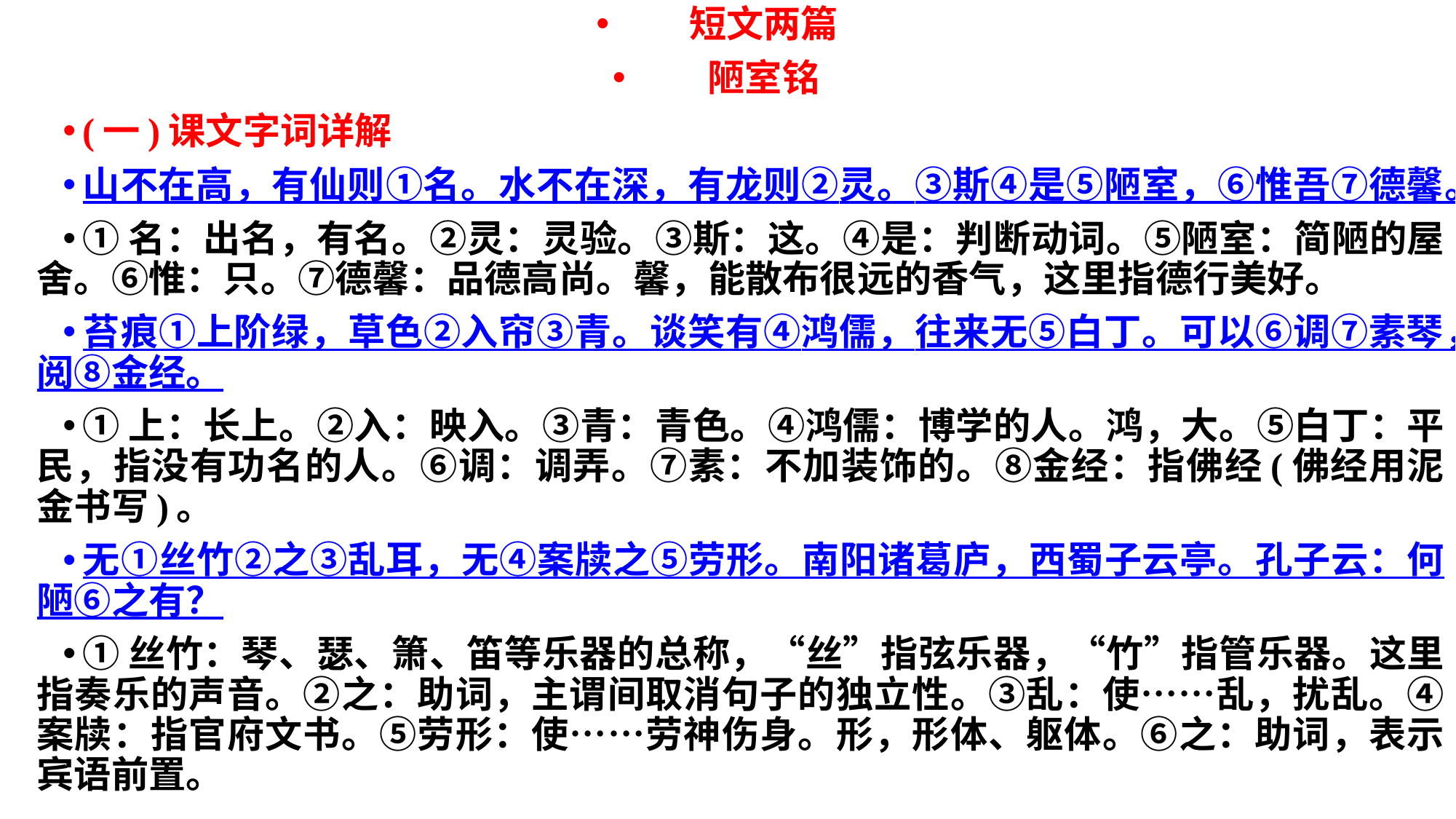

短文两篇
陋室铭
(一)课文字词详解
山不在高，有仙则①名。水不在深，有龙则②灵。③斯④是⑤陋室，⑥惟吾⑦德馨。
①名：出名，有名。②灵：灵验。③斯：这。④是：判断动词。⑤陋室：简陋的屋舍。⑥惟：只。⑦德馨：品德高尚。馨，能散布很远的香气，这里指德行美好。
苔痕①上阶绿，草色②入帘③青。谈笑有④鸿儒，往来无⑤白丁。可以⑥调⑦素琴，阅⑧金经。
①上：长上。②入：映入。③青：青色。④鸿儒：博学的人。鸿，大。⑤白丁：平民，指没有功名的人。⑥调：调弄。⑦素：不加装饰的。⑧金经：指佛经(佛经用泥金书写)。
无①丝竹②之③乱耳，无④案牍之⑤劳形。南阳诸葛庐，西蜀子云亭。孔子云：何陋⑥之有？
①丝竹：琴、瑟、箫、笛等乐器的总称，“丝”指弦乐器，“竹”指管乐器。这里指奏乐的声音。②之：助词，主谓间取消句子的独立性。③乱：使……乱，扰乱。④案牍：指官府文书。⑤劳形：使……劳神伤身。形，形体、躯体。⑥之：助词，表示宾语前置。